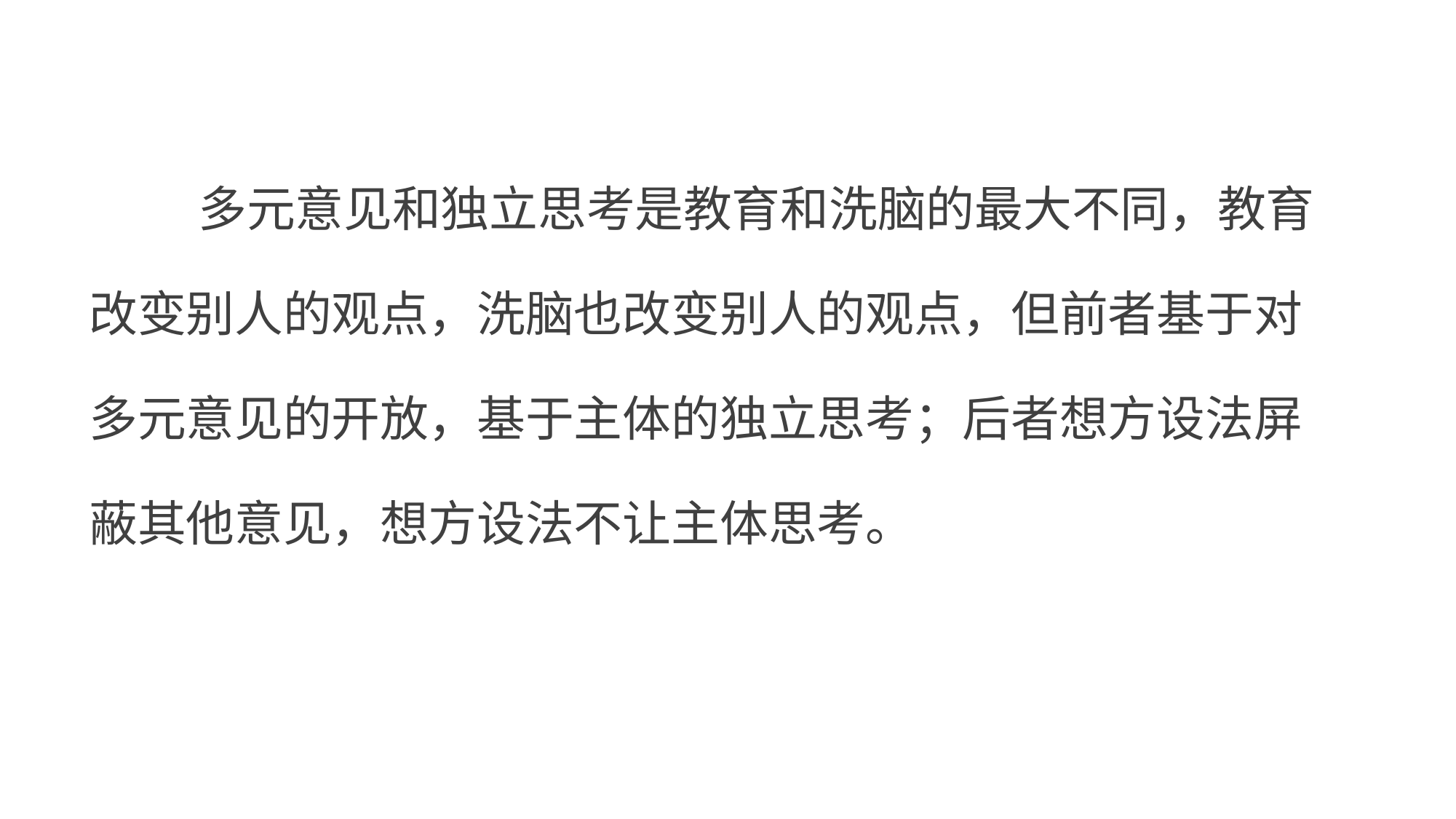

多元意见和独立思考是教育和洗脑的最大不同，教育
改变别人的观点，洗脑也改变别人的观点，但前者基于对
多元意见的开放，基于主体的独立思考；后者想方设法屏 蔽其他意见，想方设法不让主体思考。